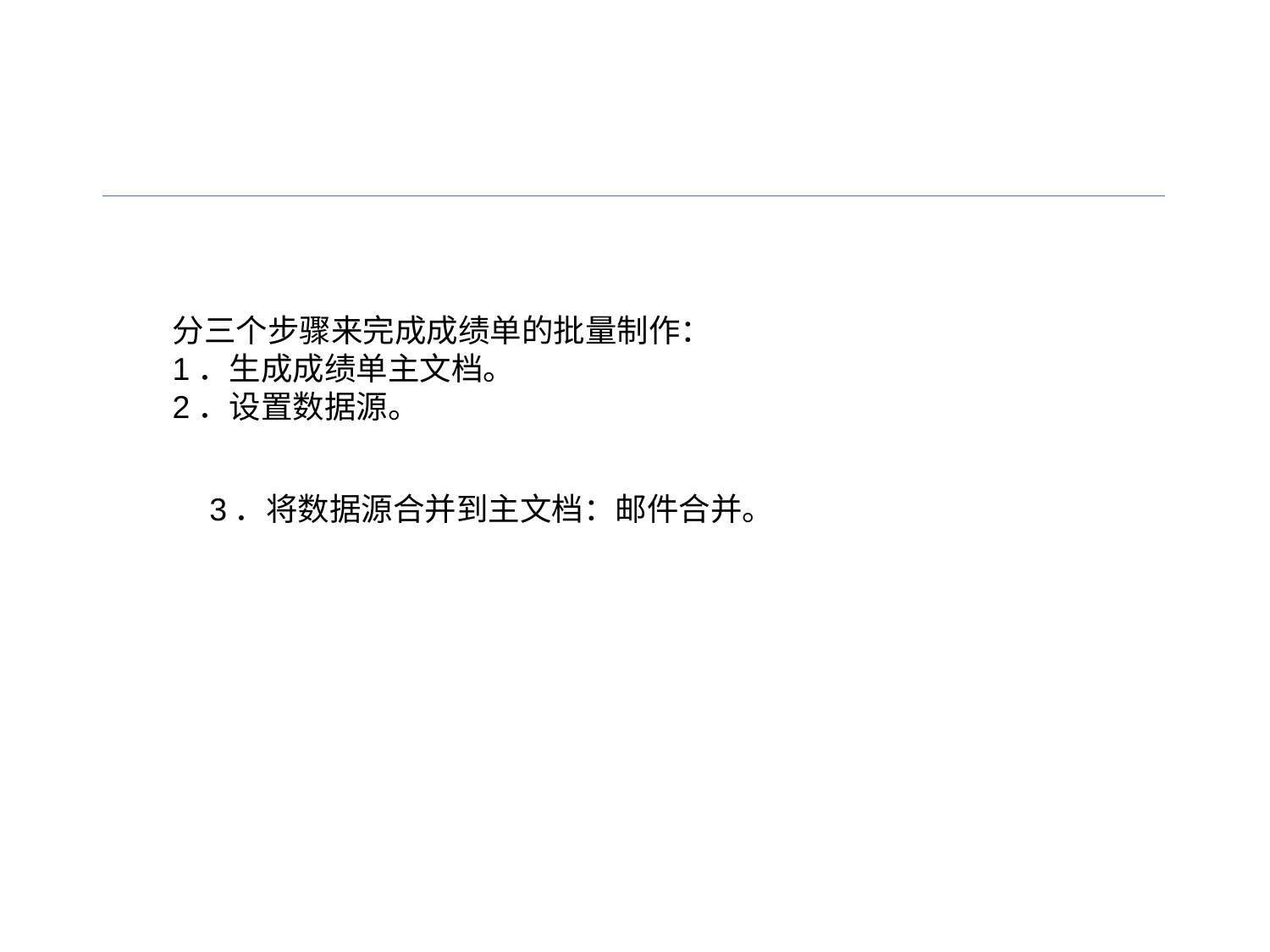

分三个步骤来完成成绩单的批量制作：1．生成成绩单主文档。2．设置数据源。3．将数据源合并到主文档：邮件合并。